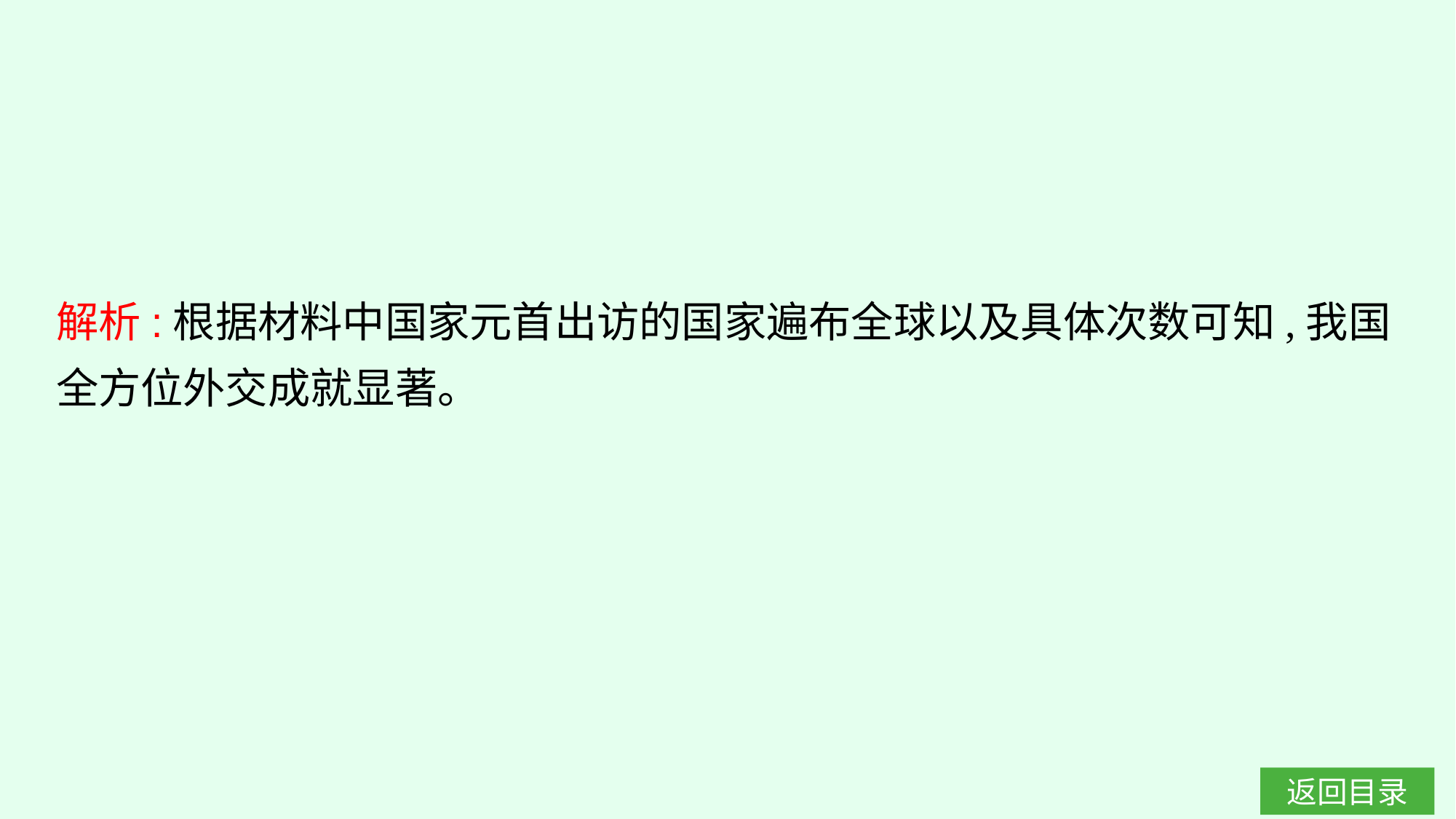

解析:根据材料中国家元首出访的国家遍布全球以及具体次数可知,我国全方位外交成就显著。